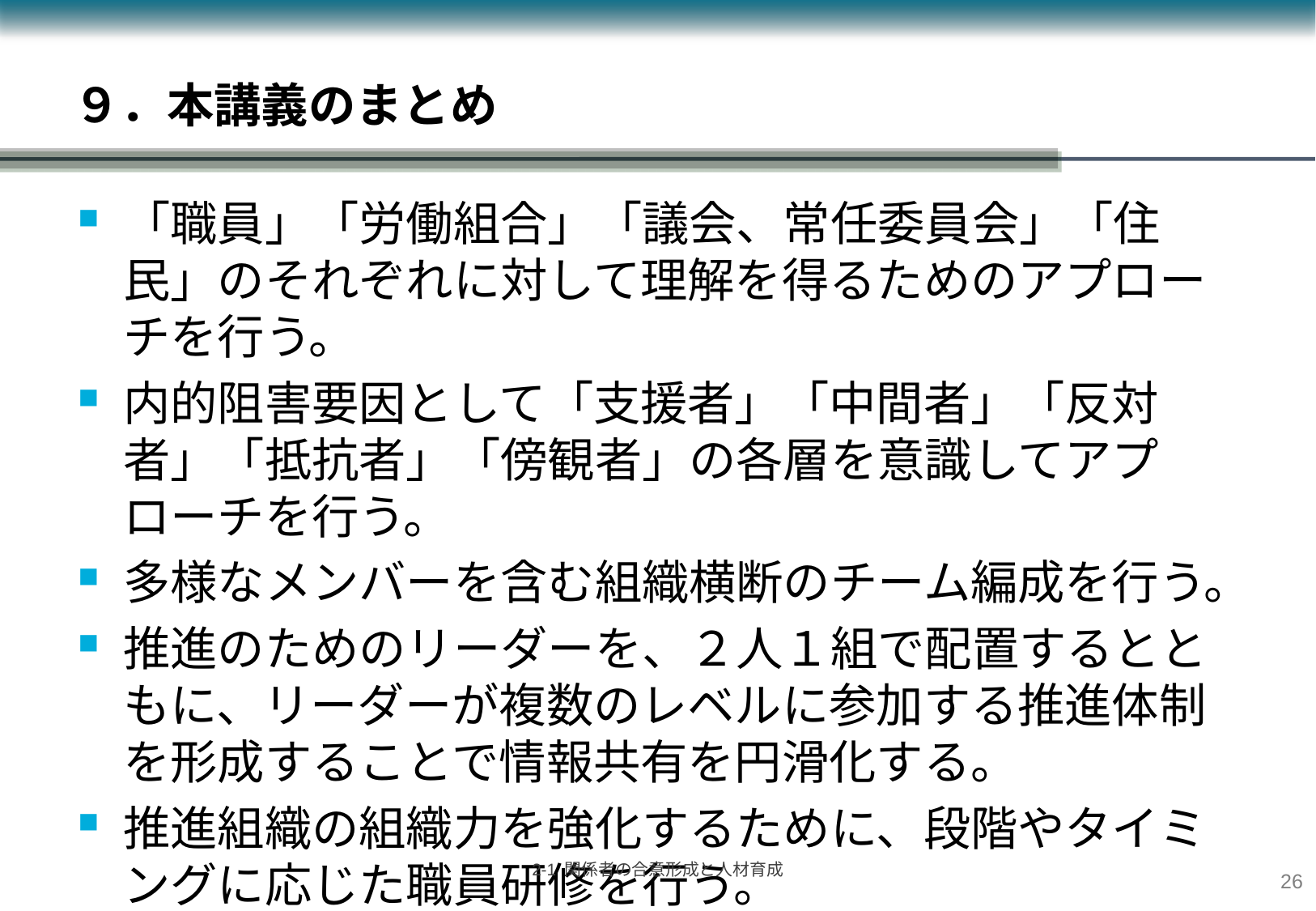

# ９．本講義のまとめ
「職員」「労働組合」「議会、常任委員会」「住民」のそれぞれに対して理解を得るためのアプローチを行う。
内的阻害要因として「支援者」「中間者」「反対者」「抵抗者」「傍観者」の各層を意識してアプローチを行う。
多様なメンバーを含む組織横断のチーム編成を行う。
推進のためのリーダーを、２人１組で配置するとともに、リーダーが複数のレベルに参加する推進体制を形成することで情報共有を円滑化する。
推進組織の組織力を強化するために、段階やタイミングに応じた職員研修を行う。
26
2-1 関係者の合意形成と人材育成